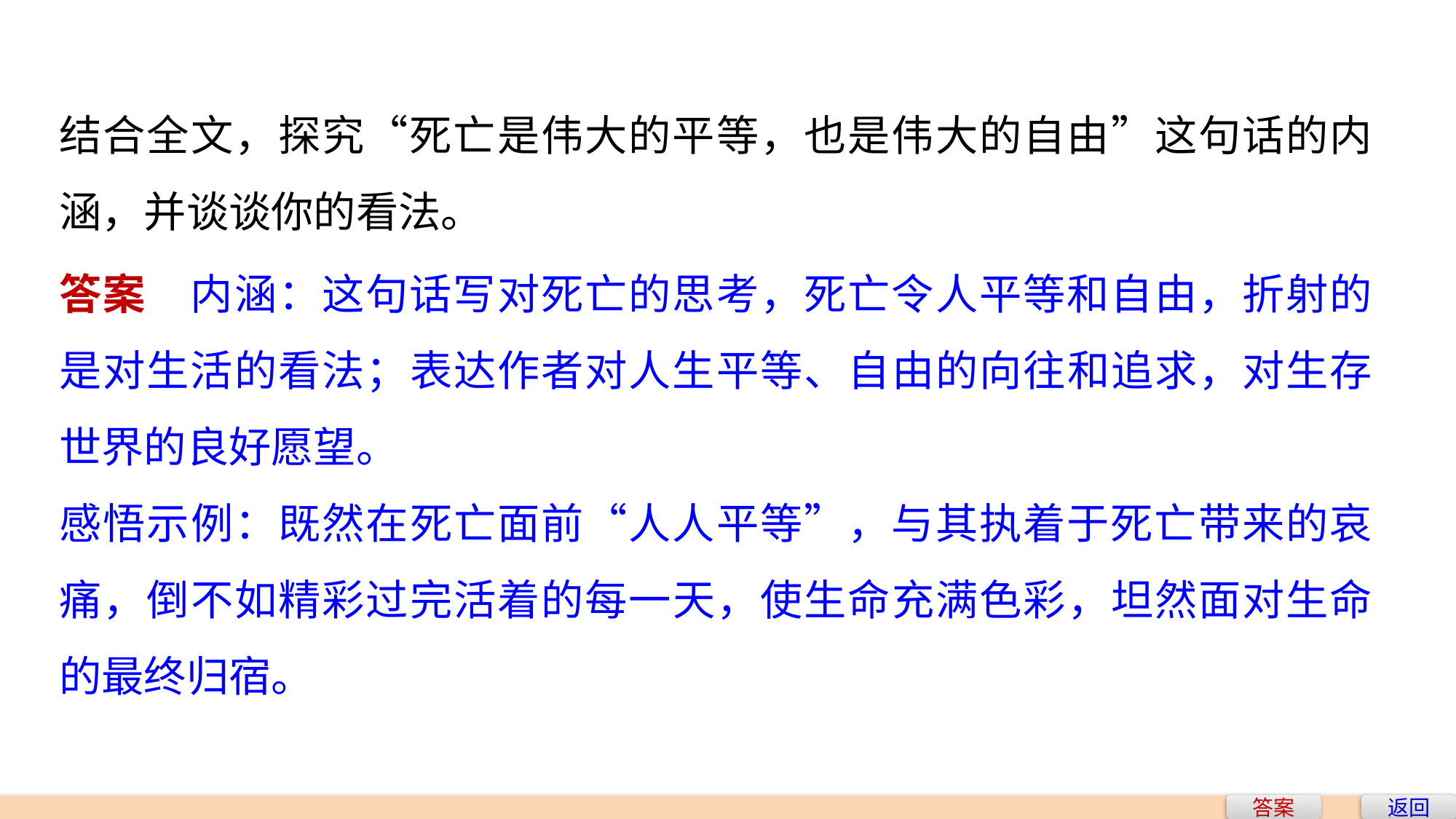

结合全文，探究“死亡是伟大的平等，也是伟大的自由”这句话的内涵，并谈谈你的看法。
答案　内涵：这句话写对死亡的思考，死亡令人平等和自由，折射的是对生活的看法；表达作者对人生平等、自由的向往和追求，对生存世界的良好愿望。
感悟示例：既然在死亡面前“人人平等”，与其执着于死亡带来的哀痛，倒不如精彩过完活着的每一天，使生命充满色彩，坦然面对生命的最终归宿。
答案
返回